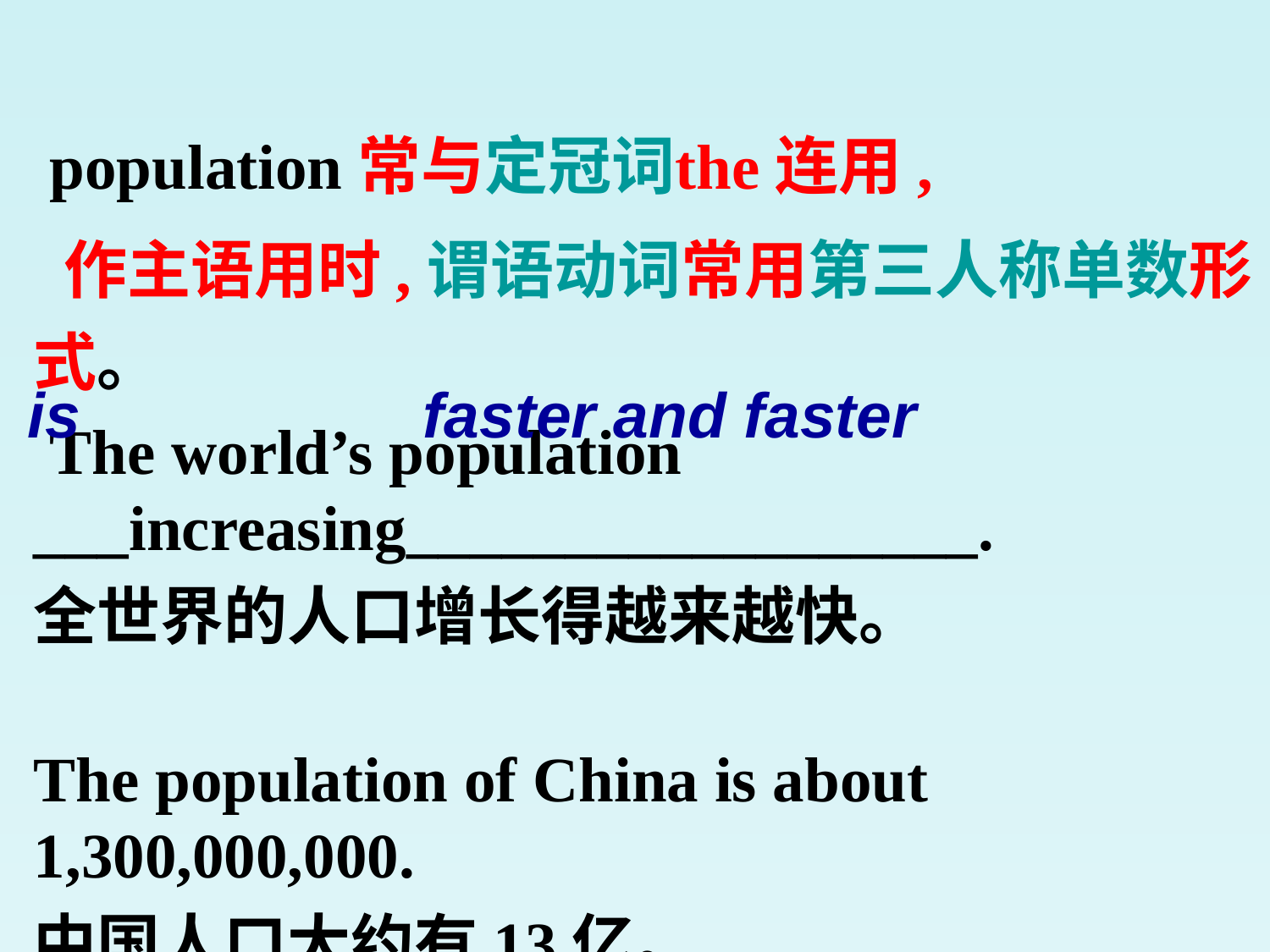

population常与定冠词the连用,
 作主语用时,谓语动词常用第三人称单数形式。
 The world’s population  ___increasing__________________.
全世界的人口增长得越来越快。

The population of China is about 1,300,000,000.
中国人口大约有13亿。
is
faster and faster